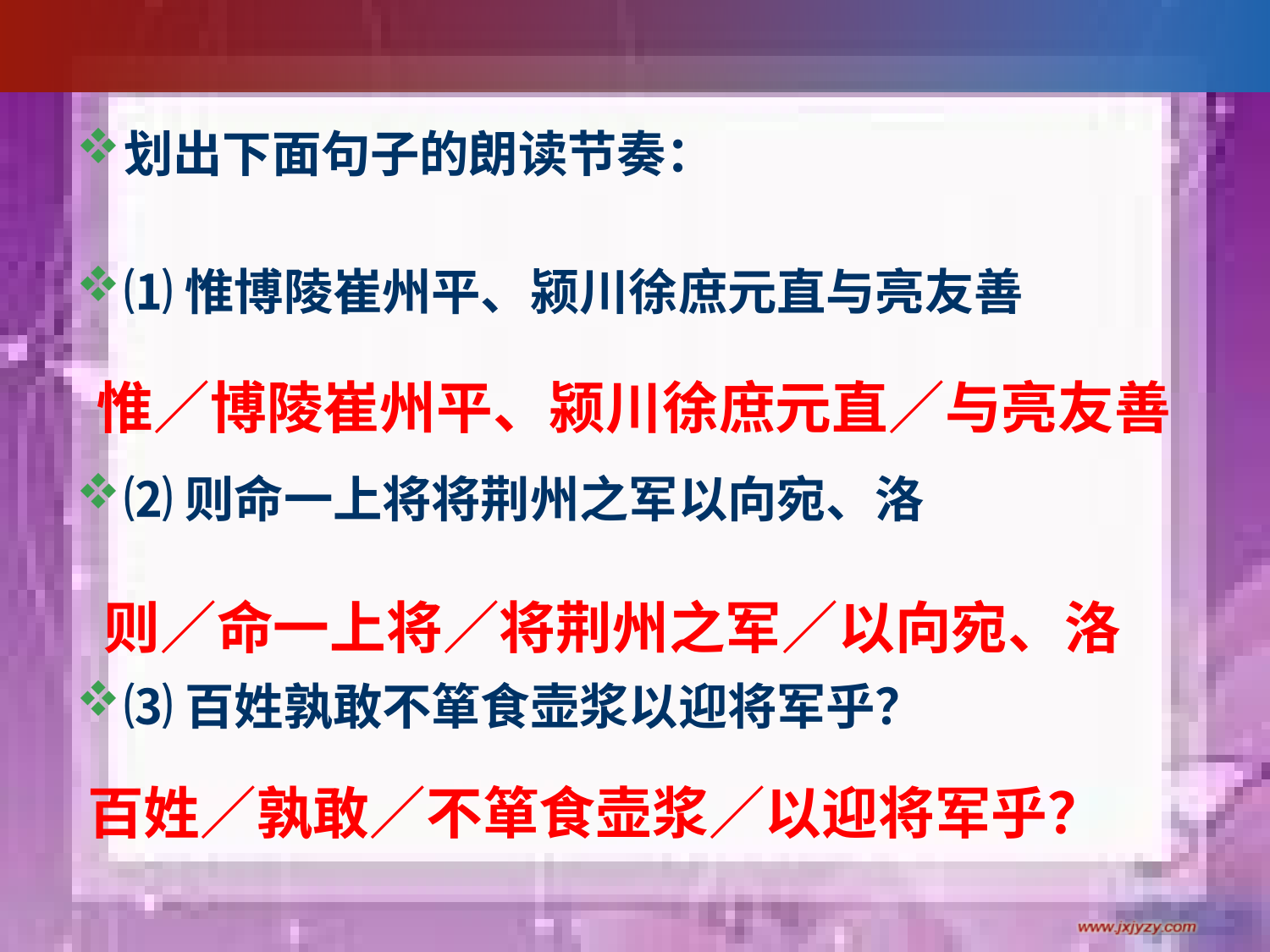

#
划出下面句子的朗读节奏：

⑴惟博陵崔州平、颍川徐庶元直与亮友善

⑵则命一上将将荆州之军以向宛、洛

⑶百姓孰敢不箪食壶浆以迎将军乎？

惟∕博陵崔州平、颍川徐庶元直∕与亮友善

 则∕命一上将∕将荆州之军∕以向宛、洛

百姓∕孰敢∕不箪食壶浆∕以迎将军乎？